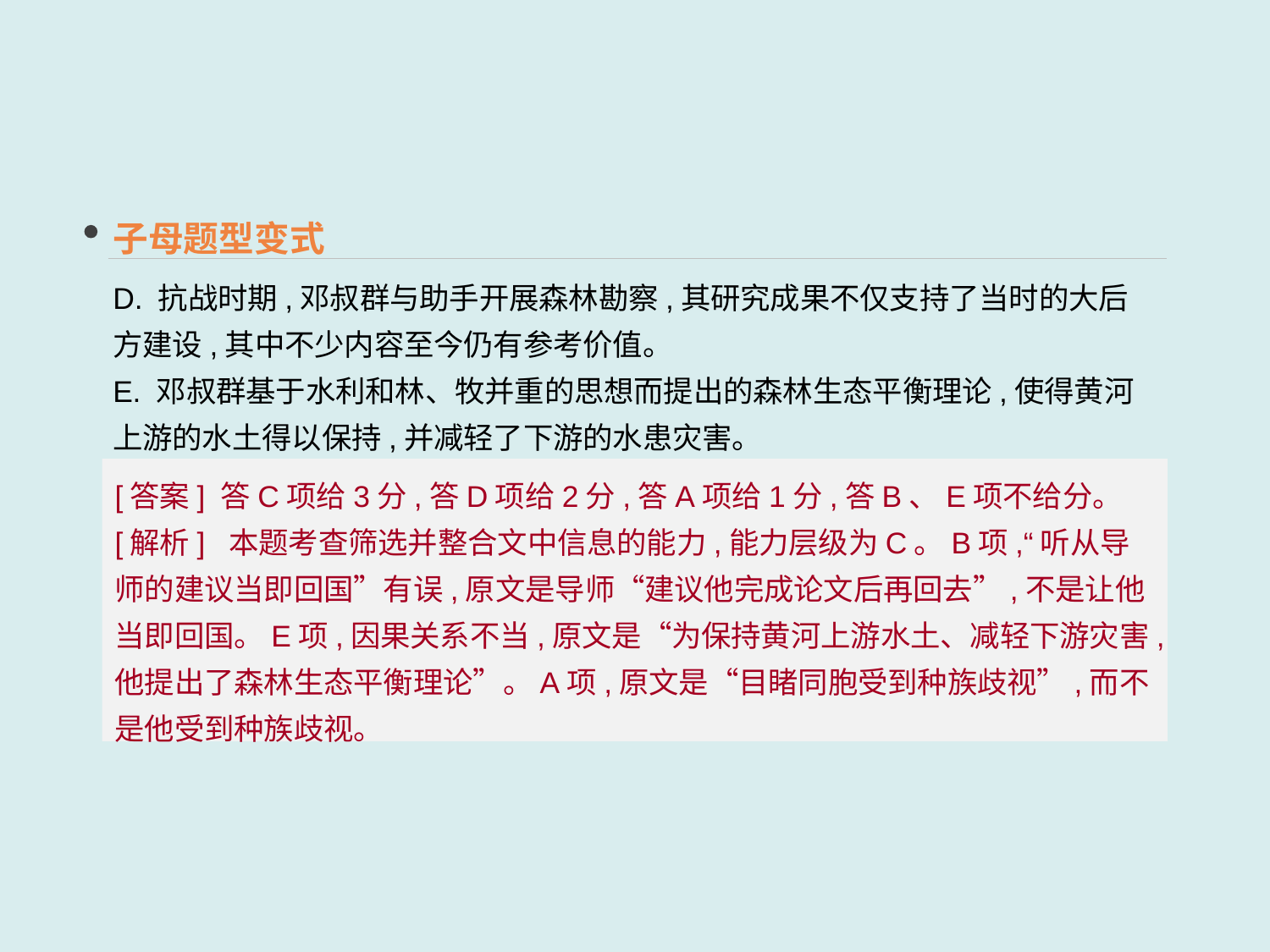

子母题型变式

D. 抗战时期,邓叔群与助手开展森林勘察,其研究成果不仅支持了当时的大后方建设,其中不少内容至今仍有参考价值。
E. 邓叔群基于水利和林、牧并重的思想而提出的森林生态平衡理论,使得黄河上游的水土得以保持,并减轻了下游的水患灾害。

[答案] 答C项给3分,答D项给2分,答A项给1分,答B、E项不给分。
[解析]  本题考查筛选并整合文中信息的能力,能力层级为C。B项,“听从导师的建议当即回国”有误,原文是导师“建议他完成论文后再回去”,不是让他当即回国。E项,因果关系不当,原文是“为保持黄河上游水土、减轻下游灾害,他提出了森林生态平衡理论”。A项,原文是“目睹同胞受到种族歧视”,而不是他受到种族歧视。